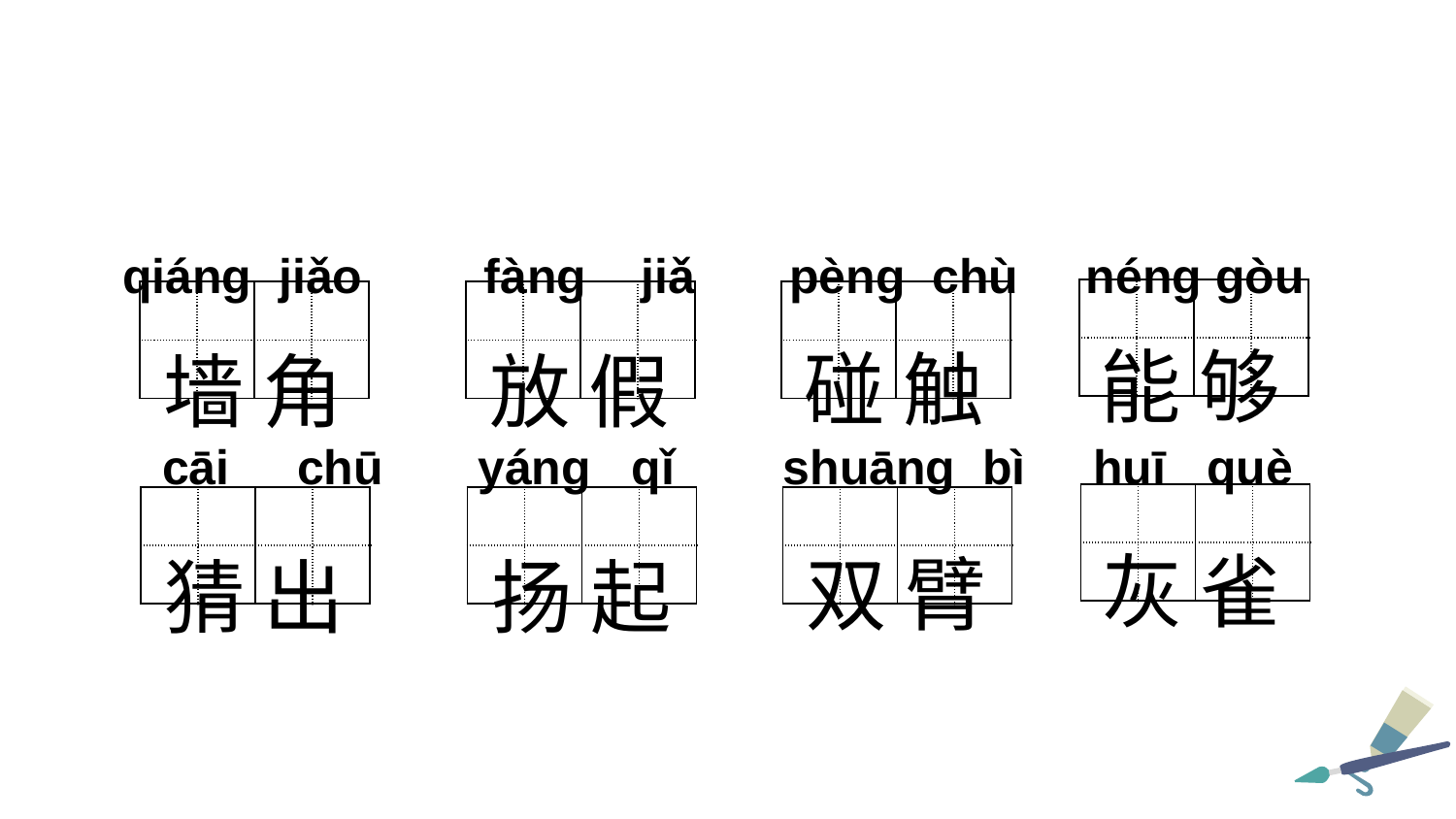

qiáng  jiǎo         fàng    jiǎ       pèng  chù     néng gòu

|  |  |  |  |
| --- | --- | --- | --- |
|  |  |  |  |
能 够
|  |  |  |  |
| --- | --- | --- | --- |
|  |  |  |  |
|  |  |  |  |
| --- | --- | --- | --- |
|  |  |  |  |
|  |  |  |  |
| --- | --- | --- | --- |
|  |  |  |  |
碰 触
墙 角
放 假
 cāi     chū       yáng   qǐ        shuāng  bì     huī   què
|  |  |  |  |
| --- | --- | --- | --- |
|  |  |  |  |
灰 雀
|  |  |  |  |
| --- | --- | --- | --- |
|  |  |  |  |
|  |  |  |  |
| --- | --- | --- | --- |
|  |  |  |  |
|  |  |  |  |
| --- | --- | --- | --- |
|  |  |  |  |
双 臂
猜 出
扬 起